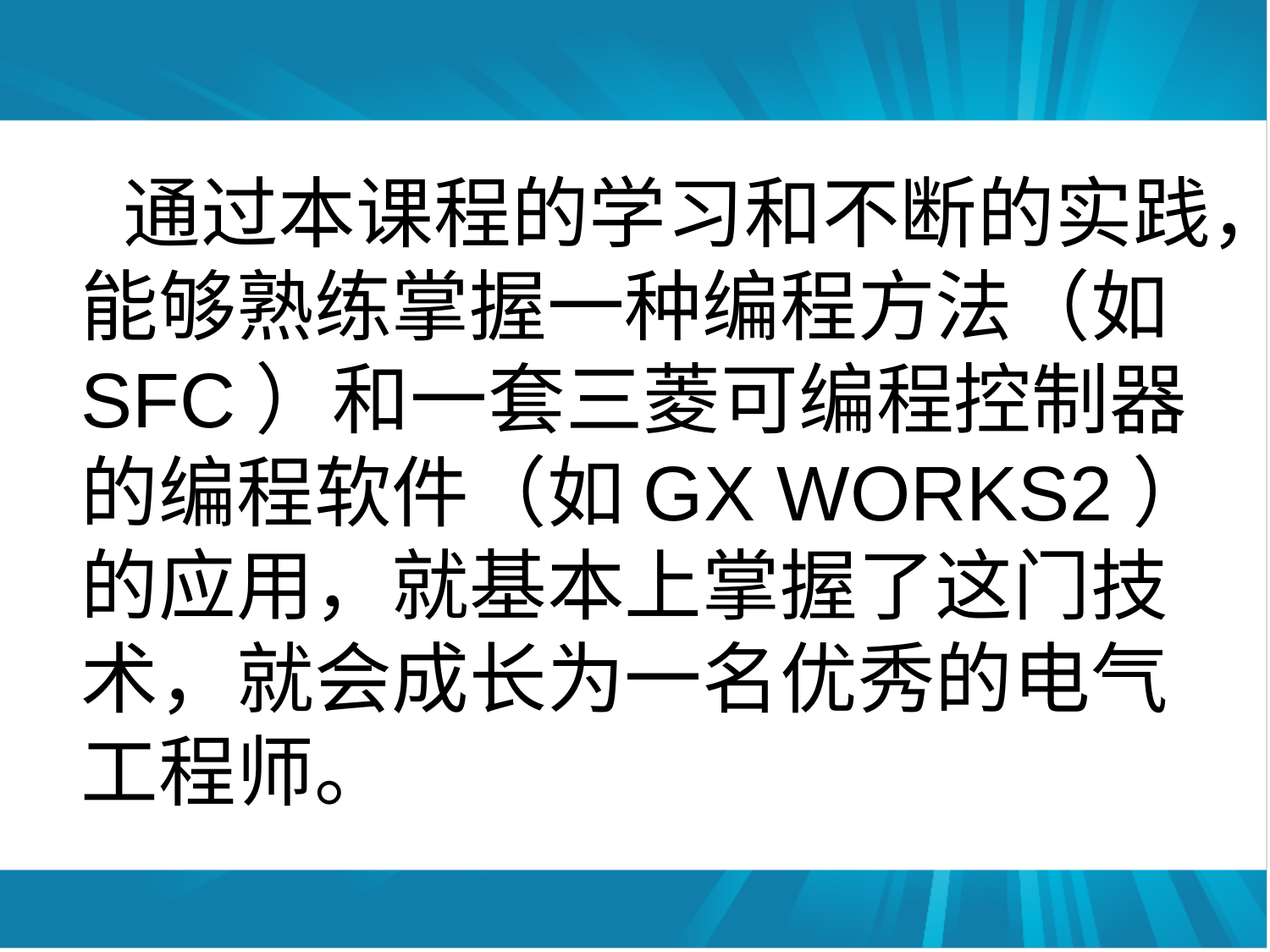

#
      通过本课程的学习和不断的实践，能够熟练掌握一种编程方法（如SFC）和一套三菱可编程控制器的编程软件（如GX WORKS2）的应用，就基本上掌握了这门技术，就会成长为一名优秀的电气工程师。